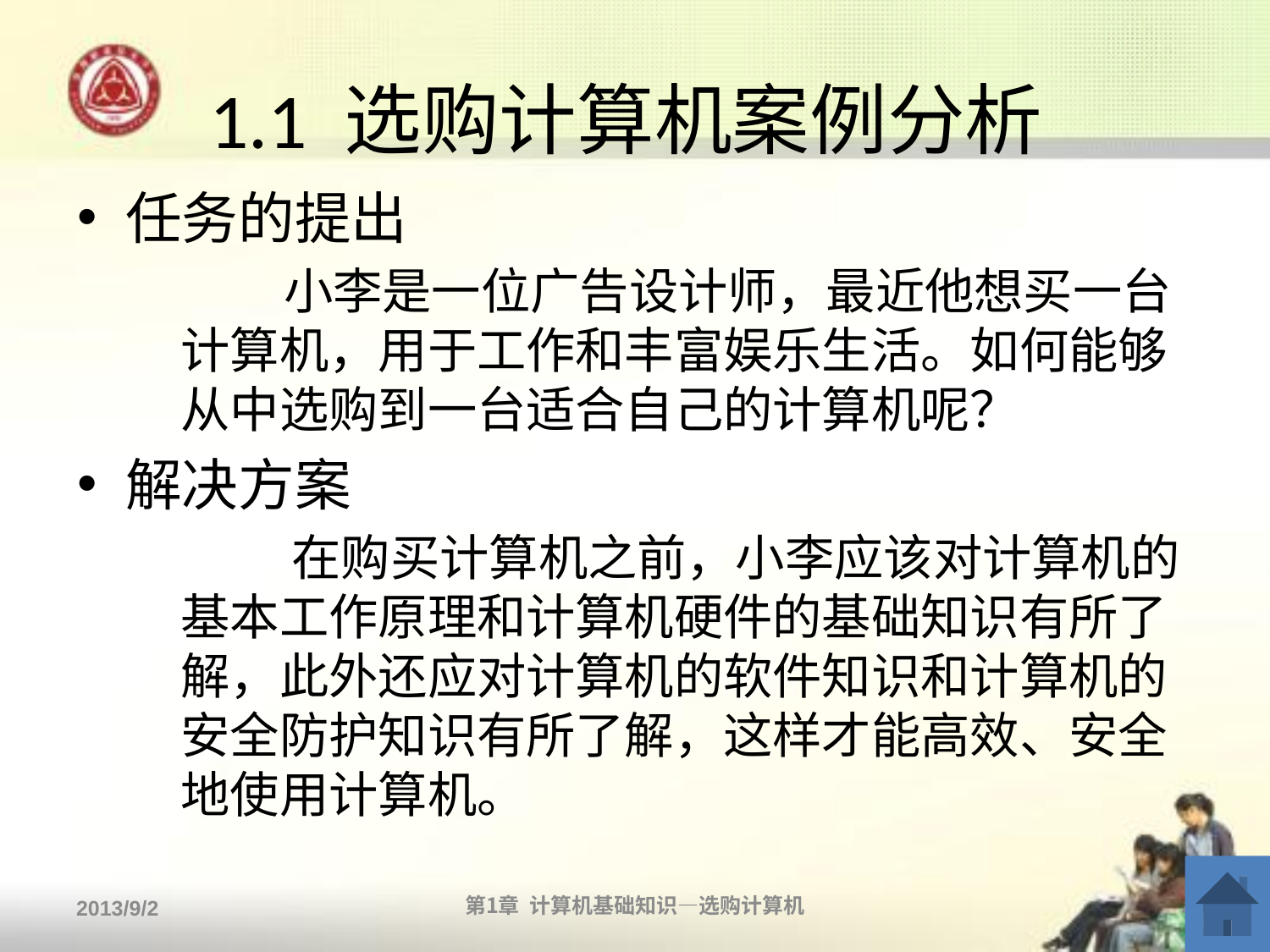

# 1.1 选购计算机案例分析
任务的提出
　　    小李是一位广告设计师，最近他想买一台计算机，用于工作和丰富娱乐生活。如何能够从中选购到一台适合自己的计算机呢？
解决方案
	         在购买计算机之前，小李应该对计算机的基本工作原理和计算机硬件的基础知识有所了解，此外还应对计算机的软件知识和计算机的安全防护知识有所了解，这样才能高效、安全地使用计算机。

2013/9/2
第1章  计算机基础知识—选购计算机
4